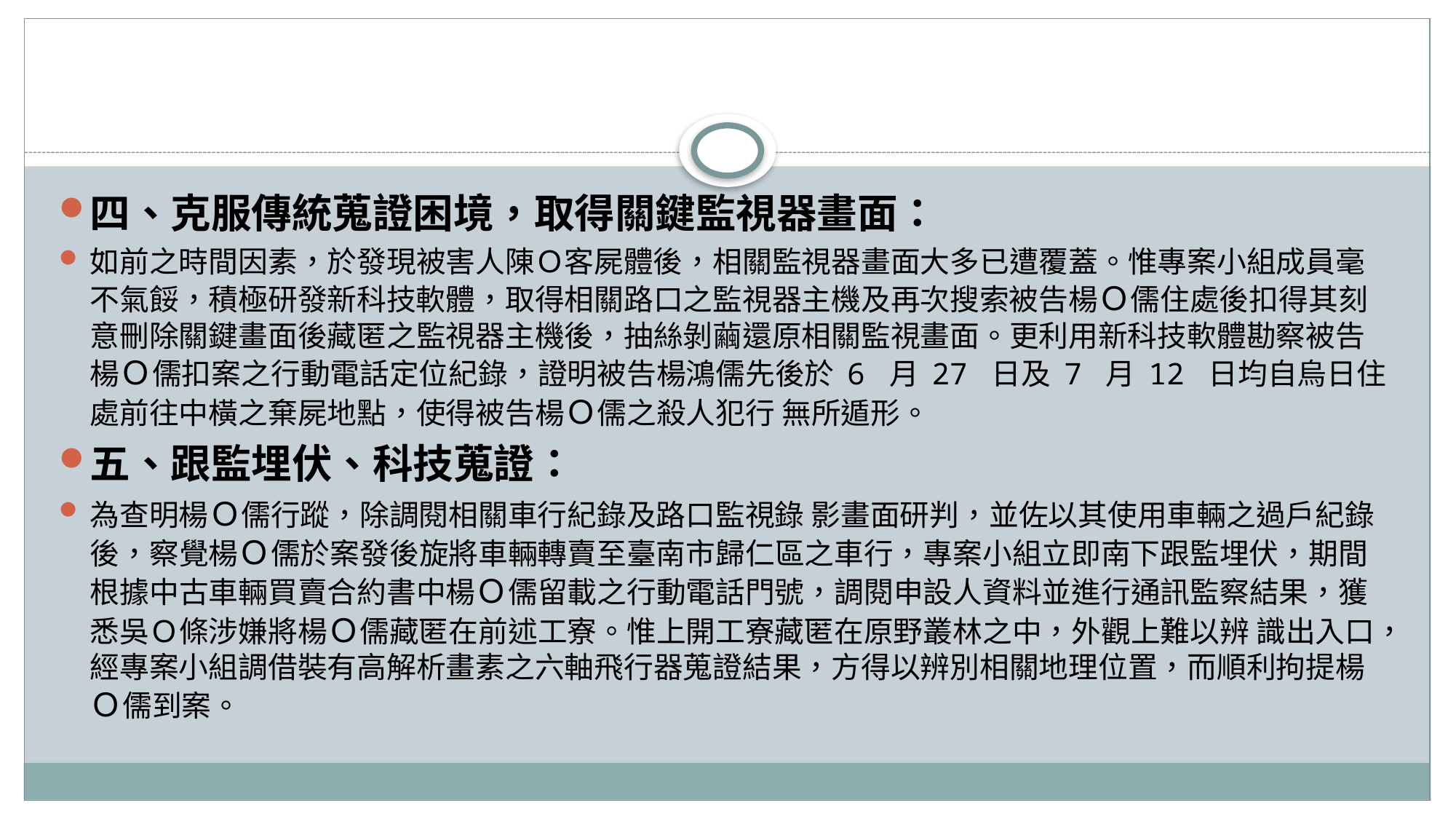

四、克服傳統蒐證困境，取得關鍵監視器畫面：
如前之時間因素，於發現被害人陳Ｏ客屍體後，相關監視器畫面大多已遭覆蓋。惟專案小組成員毫不氣餒，積極研發新科技軟體，取得相關路口之監視器主機及再次搜索被告楊Ｏ儒住處後扣得其刻意刪除關鍵畫面後藏匿之監視器主機後，抽絲剝繭還原相關監視畫面。更利用新科技軟體勘察被告楊Ｏ儒扣案之行動電話定位紀錄，證明被告楊鴻儒先後於 6 月 27 日及 7 月 12 日均自烏日住處前往中橫之棄屍地點，使得被告楊Ｏ儒之殺人犯行 無所遁形。
五、跟監埋伏、科技蒐證：
為查明楊Ｏ儒行蹤，除調閱相關車行紀錄及路口監視錄 影畫面研判，並佐以其使用車輛之過戶紀錄後，察覺楊Ｏ儒於案發後旋將車輛轉賣至臺南市歸仁區之車行，專案小組立即南下跟監埋伏，期間根據中古車輛買賣合約書中楊Ｏ儒留載之行動電話門號，調閱申設人資料並進行通訊監察結果，獲悉吳Ｏ條涉嫌將楊Ｏ儒藏匿在前述工寮。惟上開工寮藏匿在原野叢林之中，外觀上難以辨 識出入口，經專案小組調借裝有高解析畫素之六軸飛行器蒐證結果，方得以辨別相關地理位置，而順利拘提楊Ｏ儒到案。